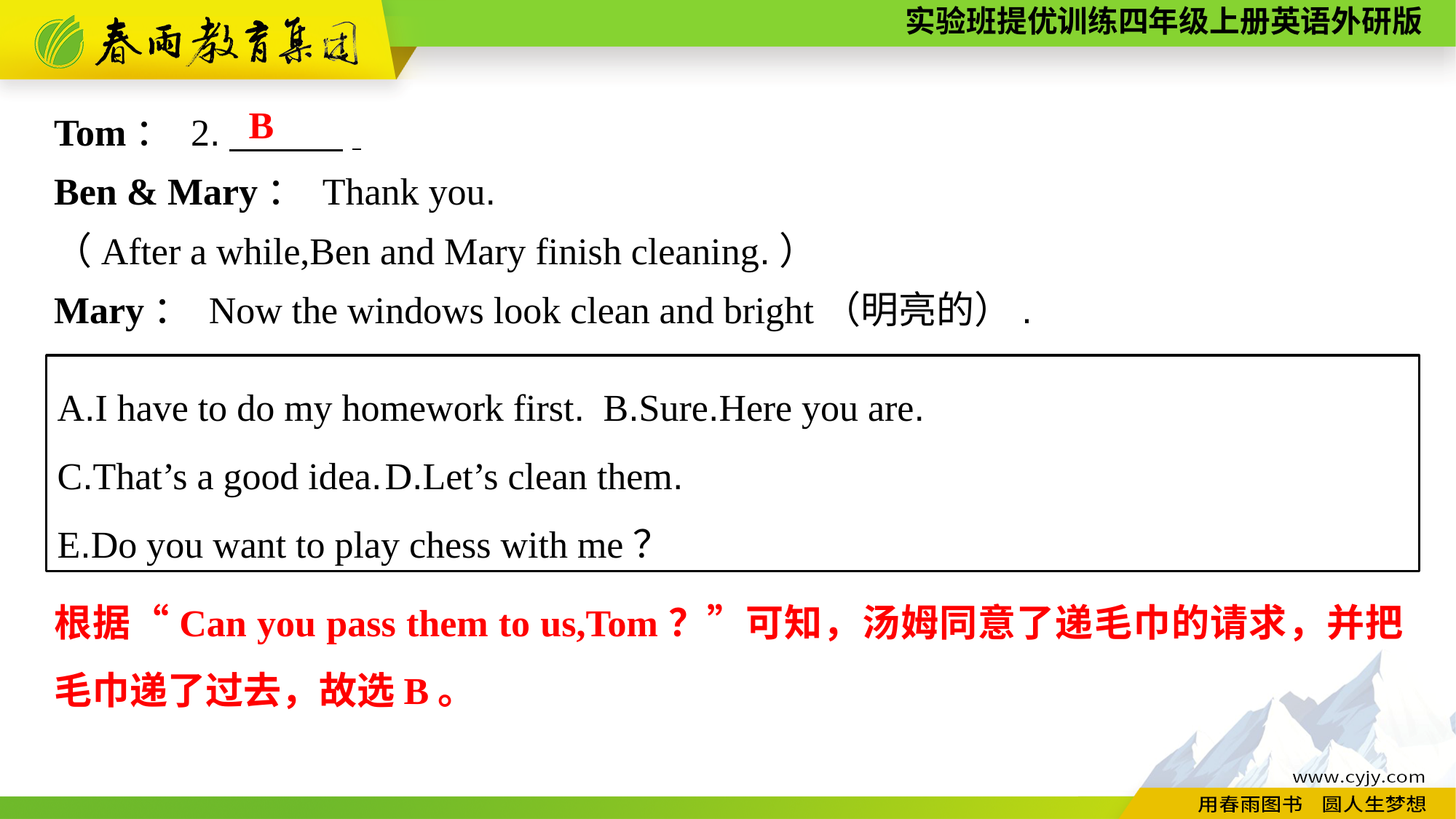

Tom： 2.　　　.
Ben & Mary： Thank you.
（After a while,Ben and Mary finish cleaning.）
Mary： Now the windows look clean and bright（明亮的）.
B
A.I have to do my homework first.	B.Sure.Here you are.
C.That’s a good idea.	D.Let’s clean them.
E.Do you want to play chess with me？
根据“Can you pass them to us,Tom？”可知，汤姆同意了递毛巾的请求，并把毛巾递了过去，故选B。